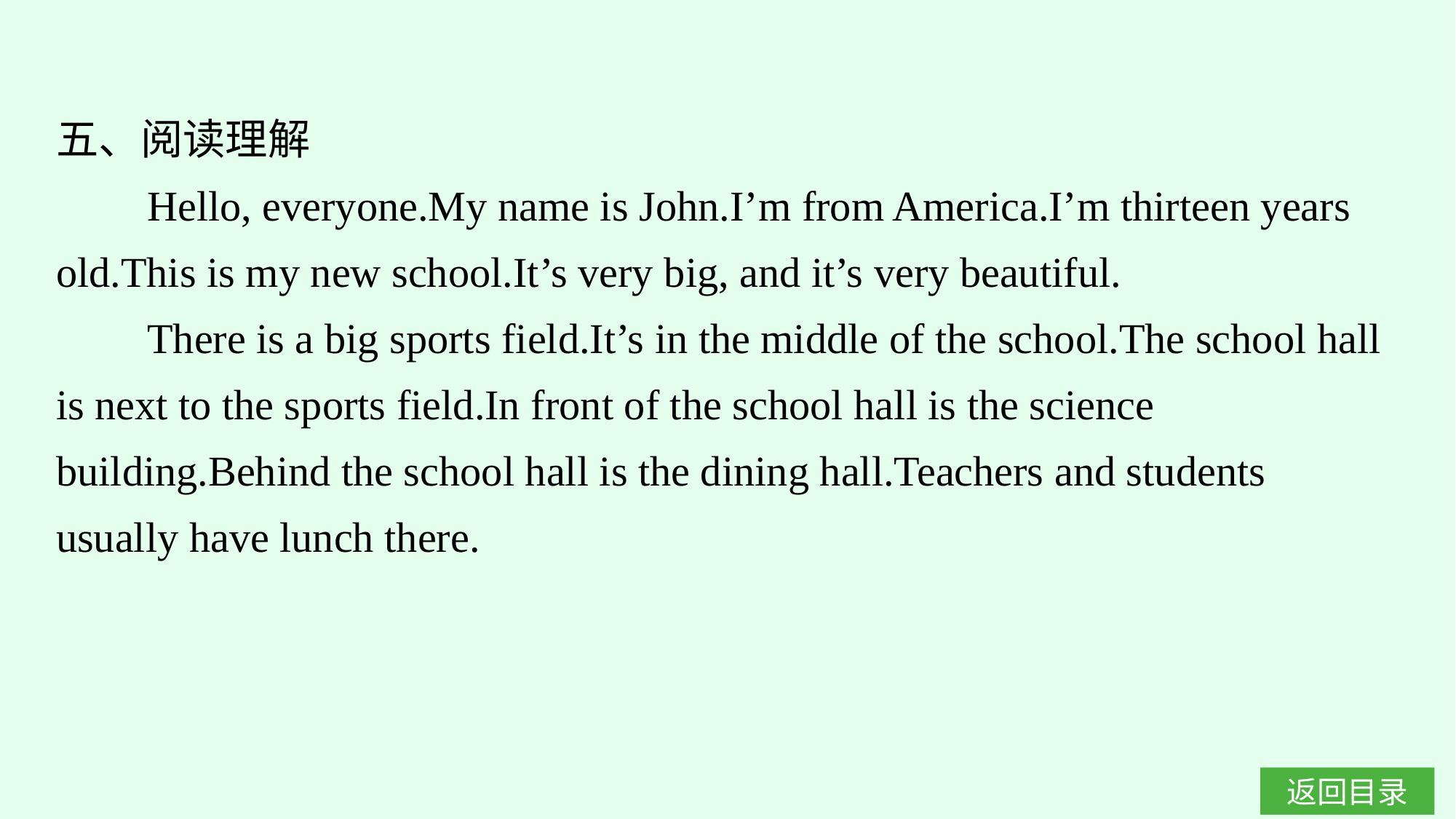

五、阅读理解
Hello, everyone.My name is John.I’m from America.I’m thirteen years old.This is my new school.It’s very big, and it’s very beautiful.
There is a big sports field.It’s in the middle of the school.The school hall is next to the sports field.In front of the school hall is the science building.Behind the school hall is the dining hall.Teachers and students usually have lunch there.